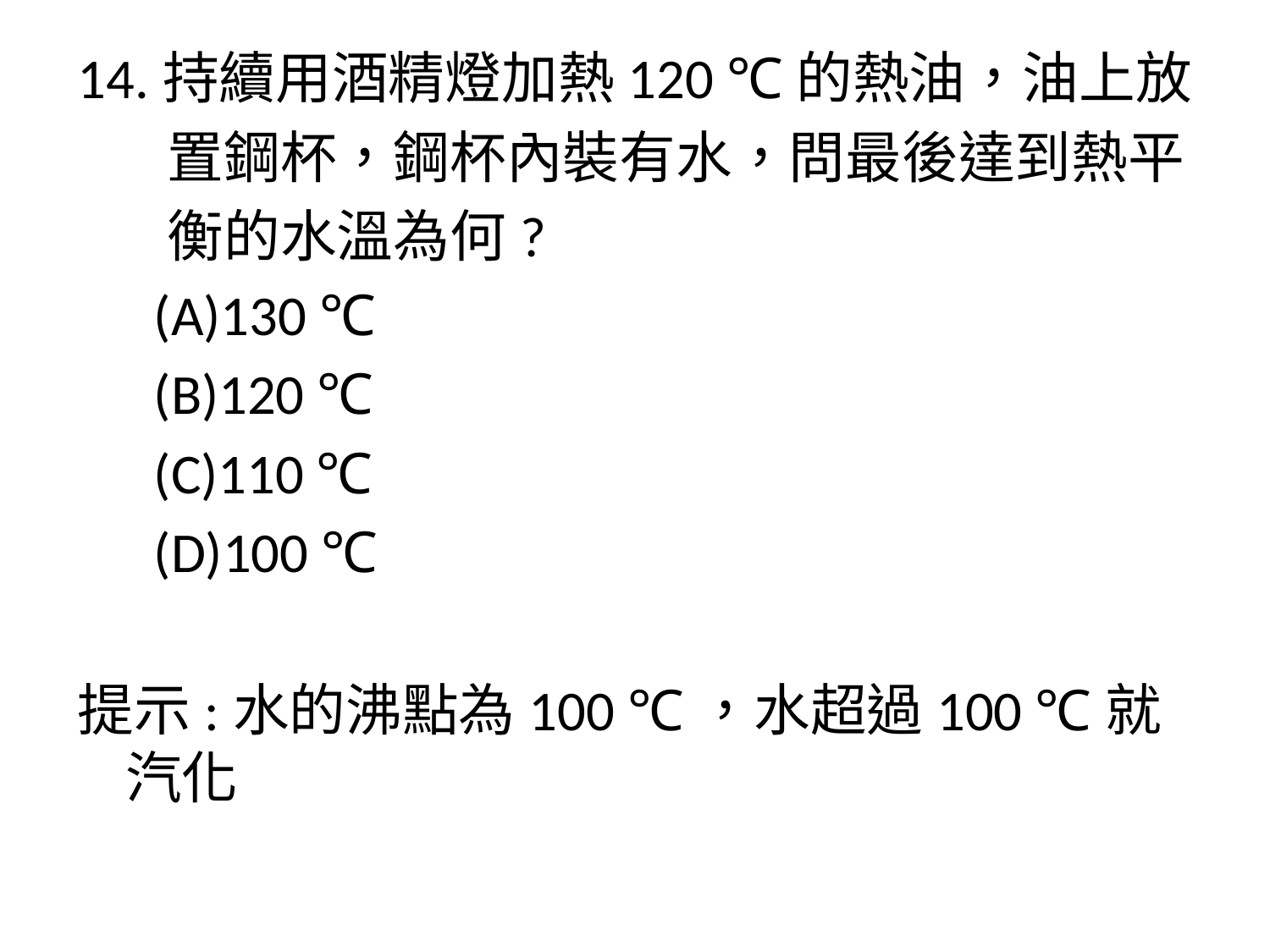

14.持續用酒精燈加熱120 ℃的熱油，油上放
      置鋼杯，鋼杯內裝有水，問最後達到熱平
      衡的水溫為何?
      (A)130 ℃
      (B)120 ℃
      (C)110 ℃
      (D)100 ℃

提示:水的沸點為100 ℃，水超過100 ℃就汽化